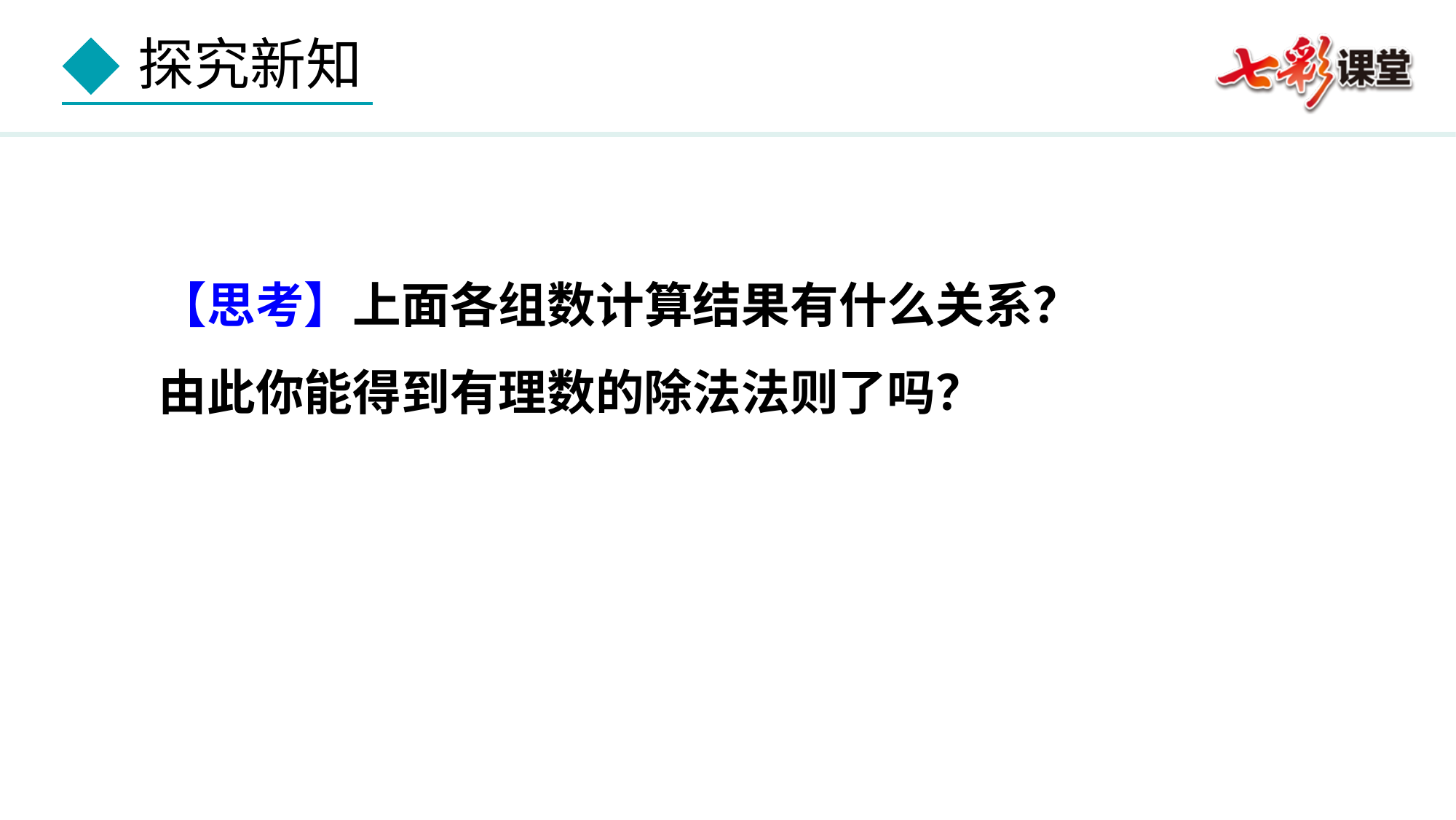

【思考】上面各组数计算结果有什么关系？
由此你能得到有理数的除法法则了吗？